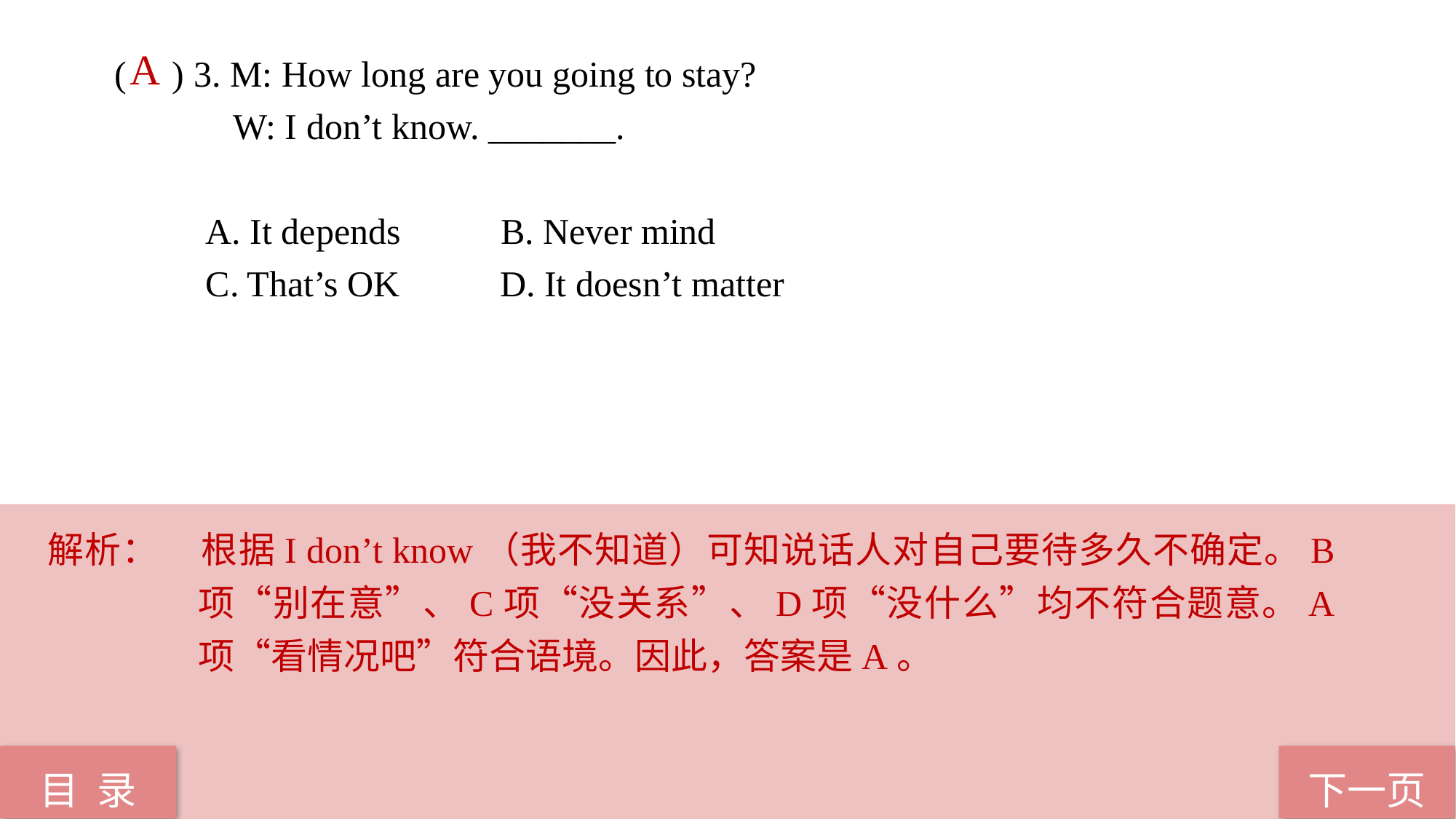

A
(     ) 3. M: How long are you going to stay?
             W: I don’t know. _______.

          A. It depends           B. Never mind
          C. That’s OK           D. It doesn’t matter
解析：	根据I don’t know（我不知道）可知说话人对自己要待多久不确定。B项“别在意”、C项“没关系”、D项“没什么”均不符合题意。A项“看情况吧”符合语境。因此，答案是A。